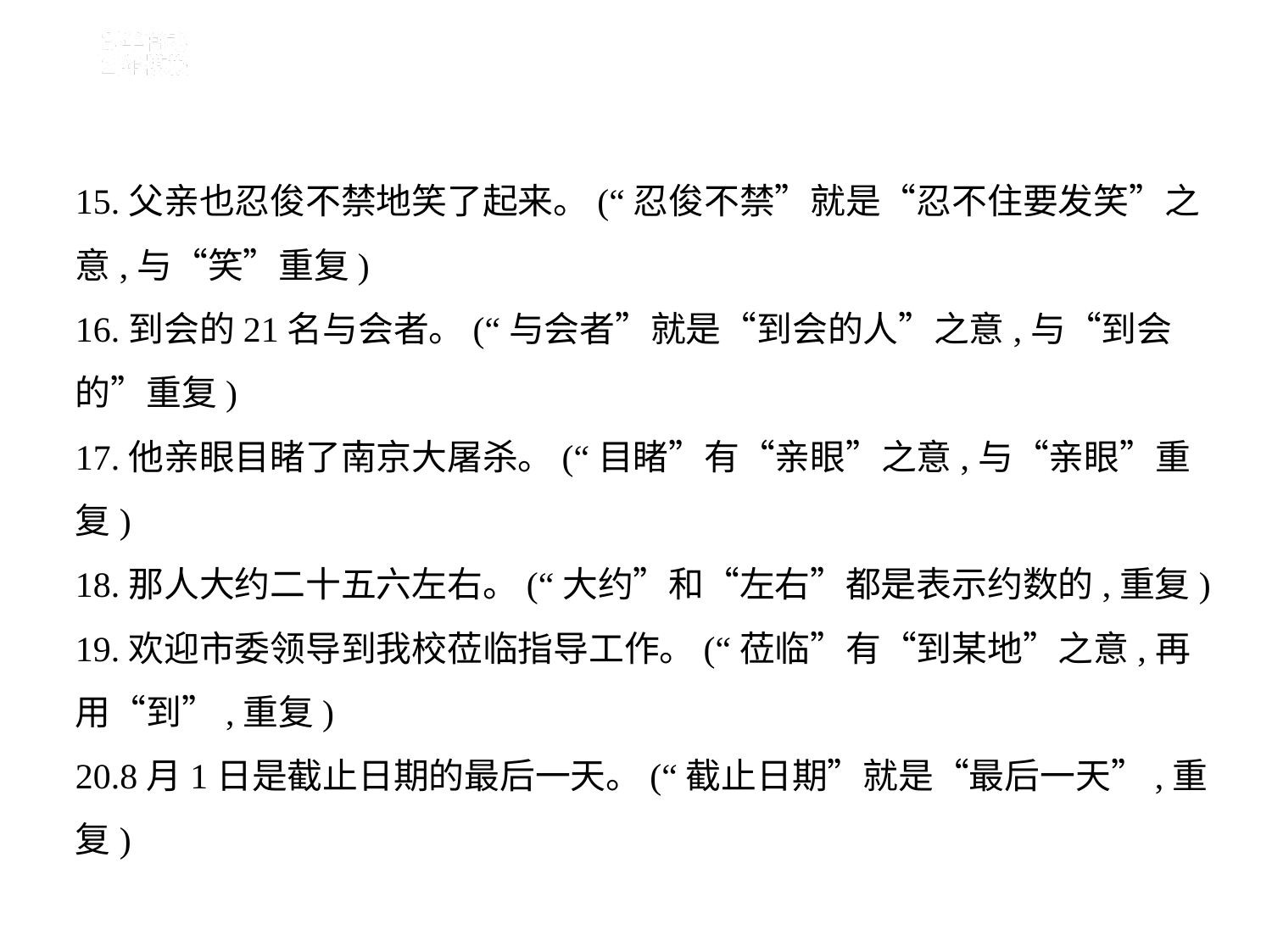

15.父亲也忍俊不禁地笑了起来。(“忍俊不禁”就是“忍不住要发笑”之
意,与“笑”重复)
16.到会的21名与会者。(“与会者”就是“到会的人”之意,与“到会
的”重复)
17.他亲眼目睹了南京大屠杀。(“目睹”有“亲眼”之意,与“亲眼”重
复)
18.那人大约二十五六左右。(“大约”和“左右”都是表示约数的,重复)
19.欢迎市委领导到我校莅临指导工作。(“莅临”有“到某地”之意,再
用“到”,重复)
20.8月1日是截止日期的最后一天。(“截止日期”就是“最后一天”,重
复)